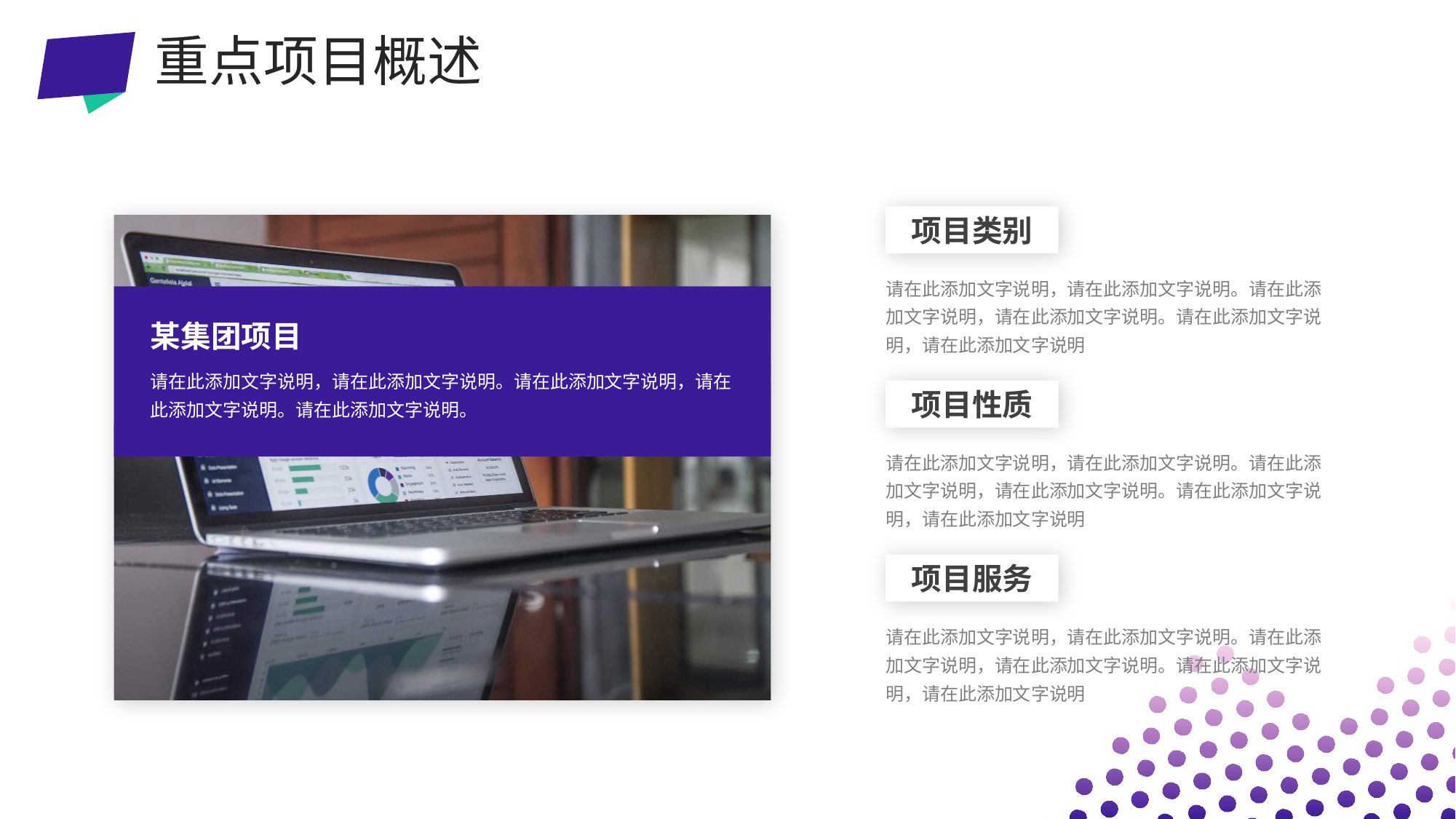

重点项目概述
项目类别
请在此添加文字说明，请在此添加文字说明。请在此添加文字说明，请在此添加文字说明。请在此添加文字说明，请在此添加文字说明

某集团项目
请在此添加文字说明，请在此添加文字说明。请在此添加文字说明，请在此添加文字说明。请在此添加文字说明。
项目性质
请在此添加文字说明，请在此添加文字说明。请在此添加文字说明，请在此添加文字说明。请在此添加文字说明，请在此添加文字说明
项目服务
请在此添加文字说明，请在此添加文字说明。请在此添加文字说明，请在此添加文字说明。请在此添加文字说明，请在此添加文字说明